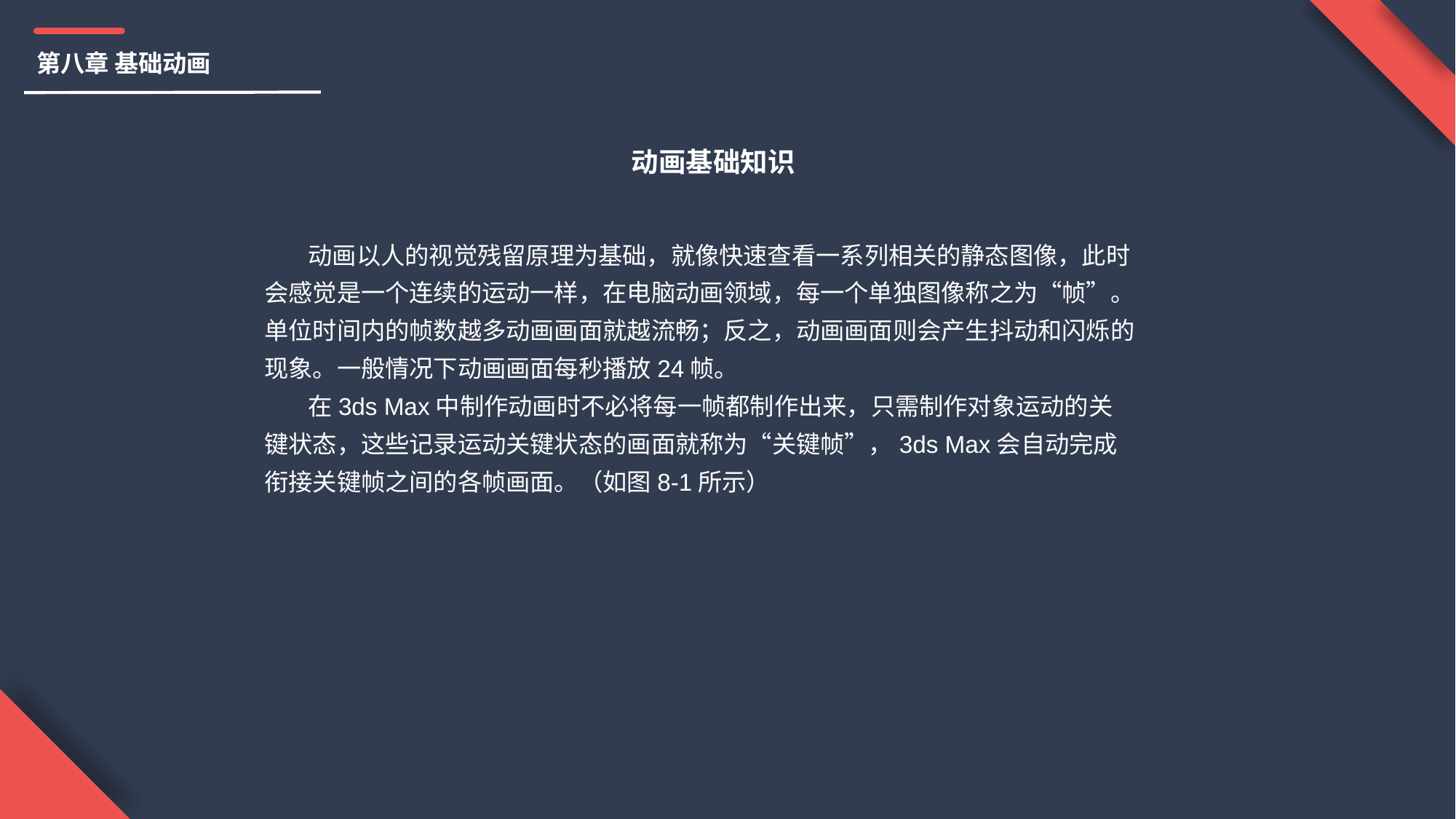

第八章 基础动画
动画基础知识
       动画以人的视觉残留原理为基础，就像快速查看一系列相关的静态图像，此时会感觉是一个连续的运动一样，在电脑动画领域，每一个单独图像称之为“帧”。单位时间内的帧数越多动画画面就越流畅；反之，动画画面则会产生抖动和闪烁的现象。一般情况下动画画面每秒播放24帧。
       在3ds Max中制作动画时不必将每一帧都制作出来，只需制作对象运动的关键状态，这些记录运动关键状态的画面就称为“关键帧”，3ds Max会自动完成衔接关键帧之间的各帧画面。（如图8-1所示）